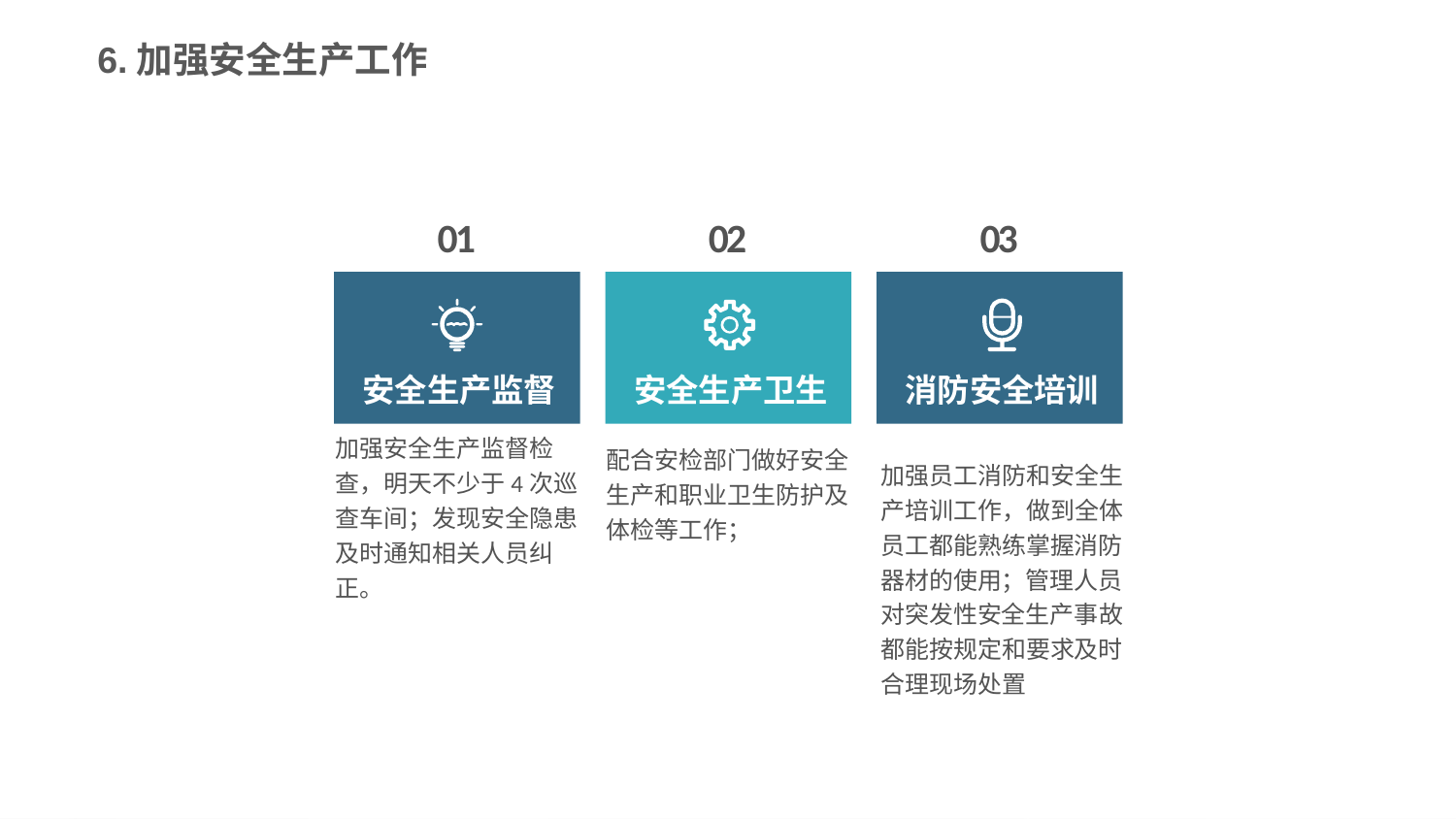

6.加强安全生产工作
01

安全生产监督
加强安全生产监督检查，明天不少于4次巡查车间；发现安全隐患及时通知相关人员纠正。
02

安全生产卫生
配合安检部门做好安全生产和职业卫生防护及体检等工作；
03

消防安全培训
加强员工消防和安全生产培训工作，做到全体员工都能熟练掌握消防器材的使用；管理人员对突发性安全生产事故都能按规定和要求及时合理现场处置